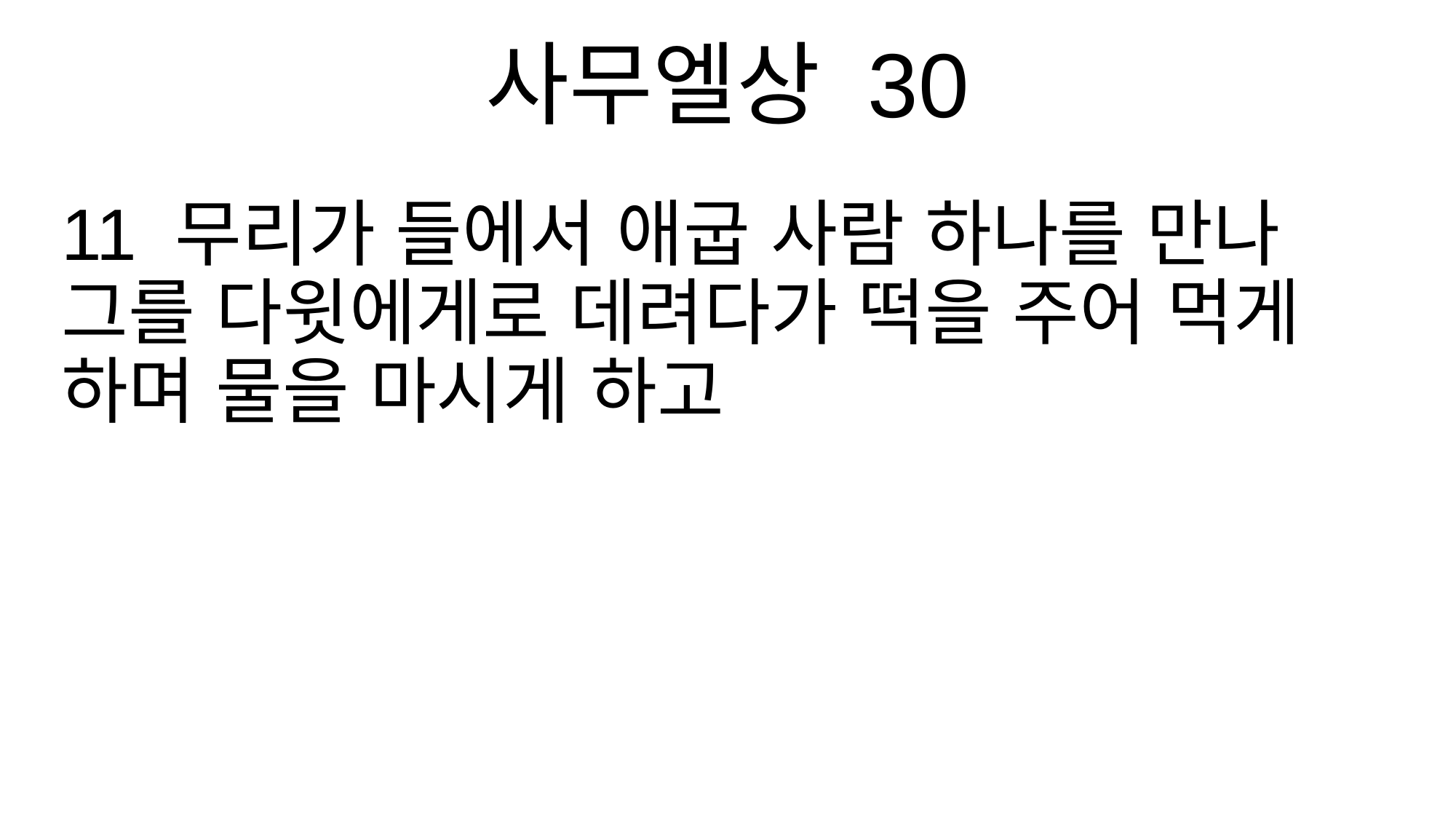

사무엘상 30
11 무리가 들에서 애굽 사람 하나를 만나 그를 다윗에게로 데려다가 떡을 주어 먹게 하며 물을 마시게 하고